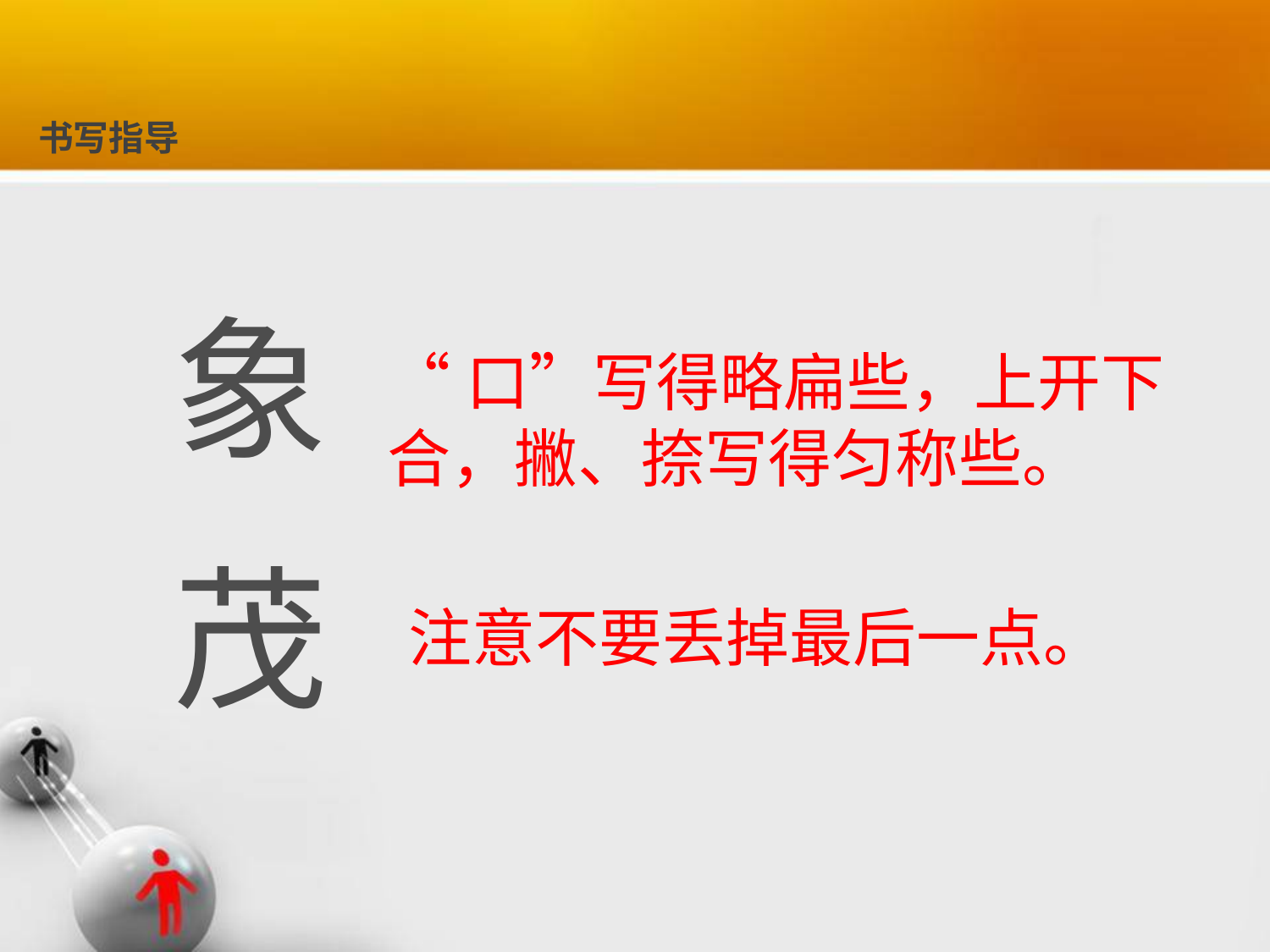

书写指导
象
“口”写得略扁些，上开下合，撇、捺写得匀称些。
茂
注意不要丢掉最后一点。